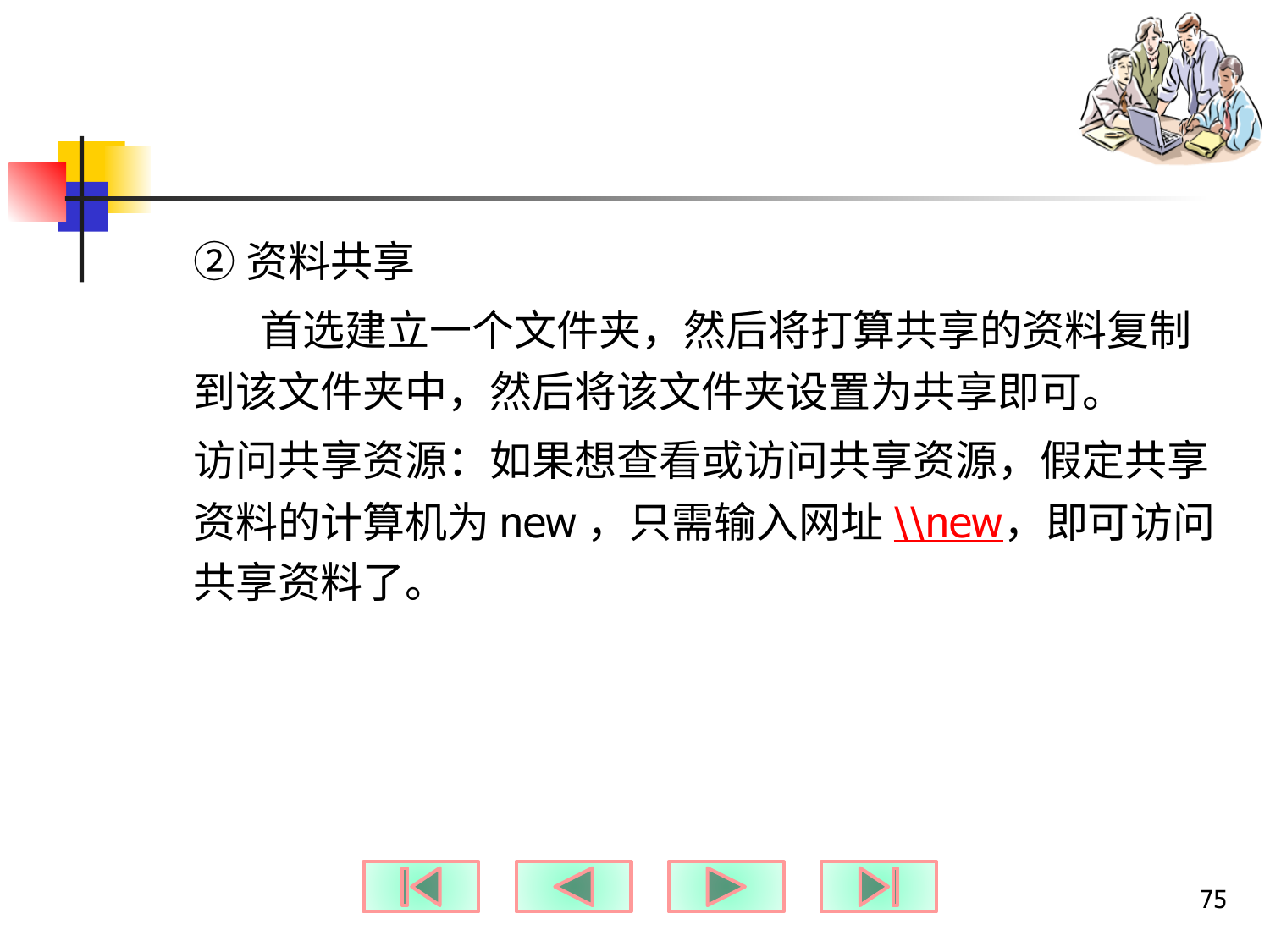

#
②资料共享
      首选建立一个文件夹，然后将打算共享的资料复制到该文件夹中，然后将该文件夹设置为共享即可。
访问共享资源：如果想查看或访问共享资源，假定共享资料的计算机为new，只需输入网址\\new，即可访问共享资料了。

75